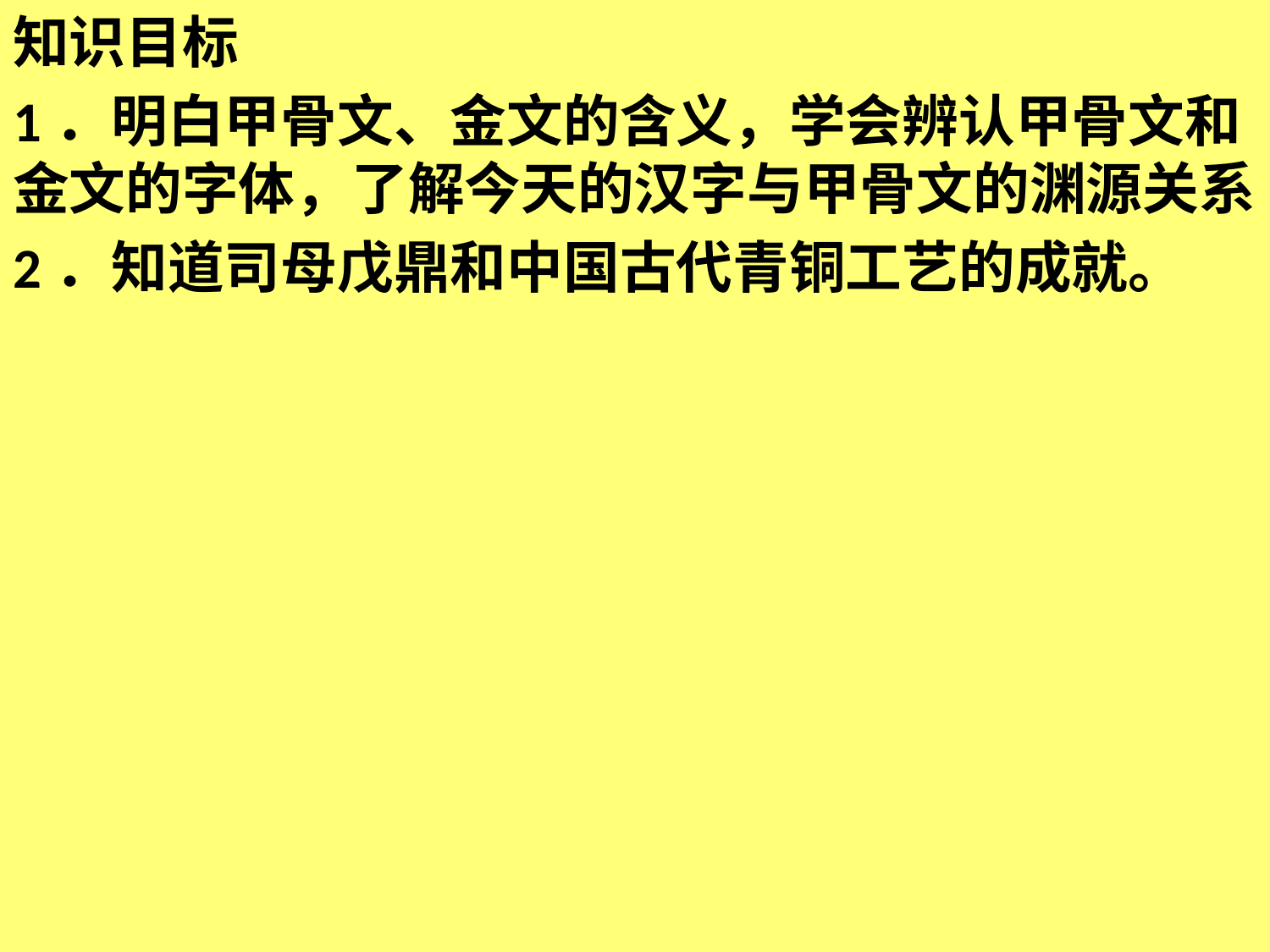

知识目标
1．明白甲骨文、金文的含义，学会辨认甲骨文和金文的字体，了解今天的汉字与甲骨文的渊源关系
2．知道司母戊鼎和中国古代青铜工艺的成就。